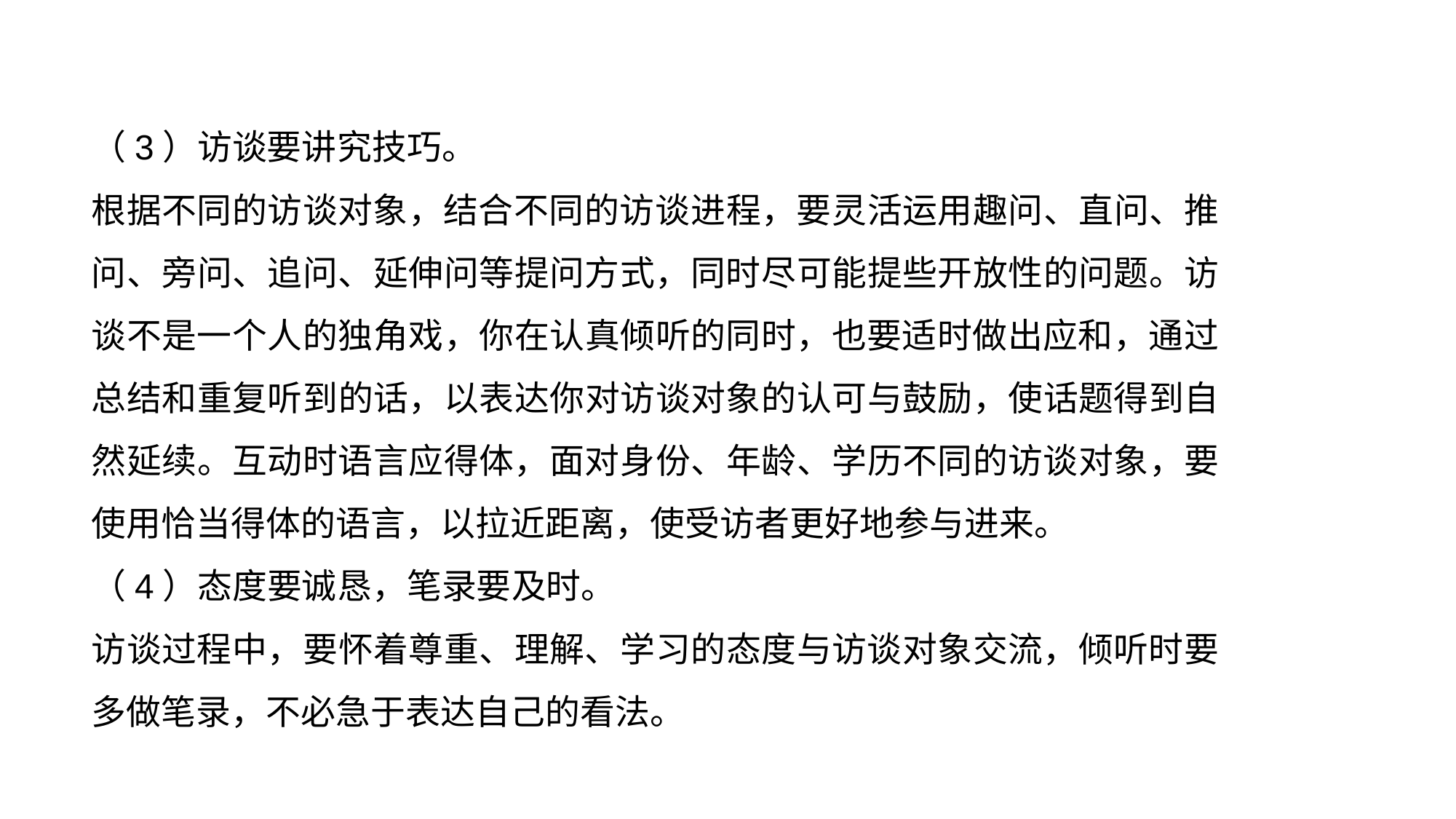

（3）访谈要讲究技巧。
根据不同的访谈对象，结合不同的访谈进程，要灵活运用趣问、直问、推问、旁问、追问、延伸问等提问方式，同时尽可能提些开放性的问题。访谈不是一个人的独角戏，你在认真倾听的同时，也要适时做出应和，通过总结和重复听到的话，以表达你对访谈对象的认可与鼓励，使话题得到自然延续。互动时语言应得体，面对身份、年龄、学历不同的访谈对象，要使用恰当得体的语言，以拉近距离，使受访者更好地参与进来。
（4）态度要诚恳，笔录要及时。
访谈过程中，要怀着尊重、理解、学习的态度与访谈对象交流，倾听时要多做笔录，不必急于表达自己的看法。